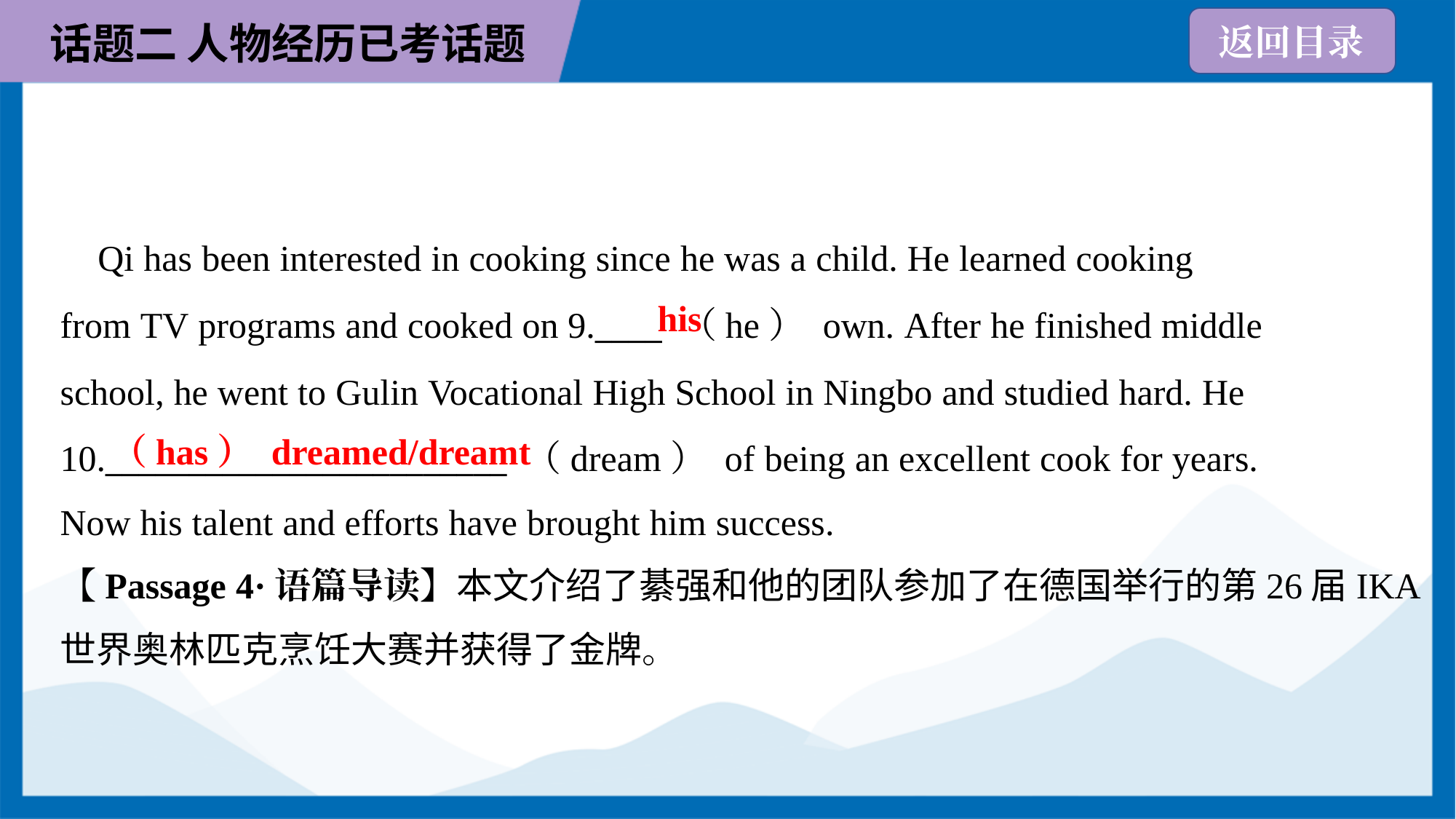

Qi has been interested in cooking since he was a child. He learned cooking
from TV programs and cooked on 9.____ （he） own. After he finished middle
school, he went to Gulin Vocational High School in Ningbo and studied hard. He
10.________________________ （dream） of being an excellent cook for years.
Now his talent and efforts have brought him success.
his
（has） dreamed/dreamt
【Passage 4·语篇导读】本文介绍了綦强和他的团队参加了在德国举行的第26届IKA
世界奥林匹克烹饪大赛并获得了金牌。